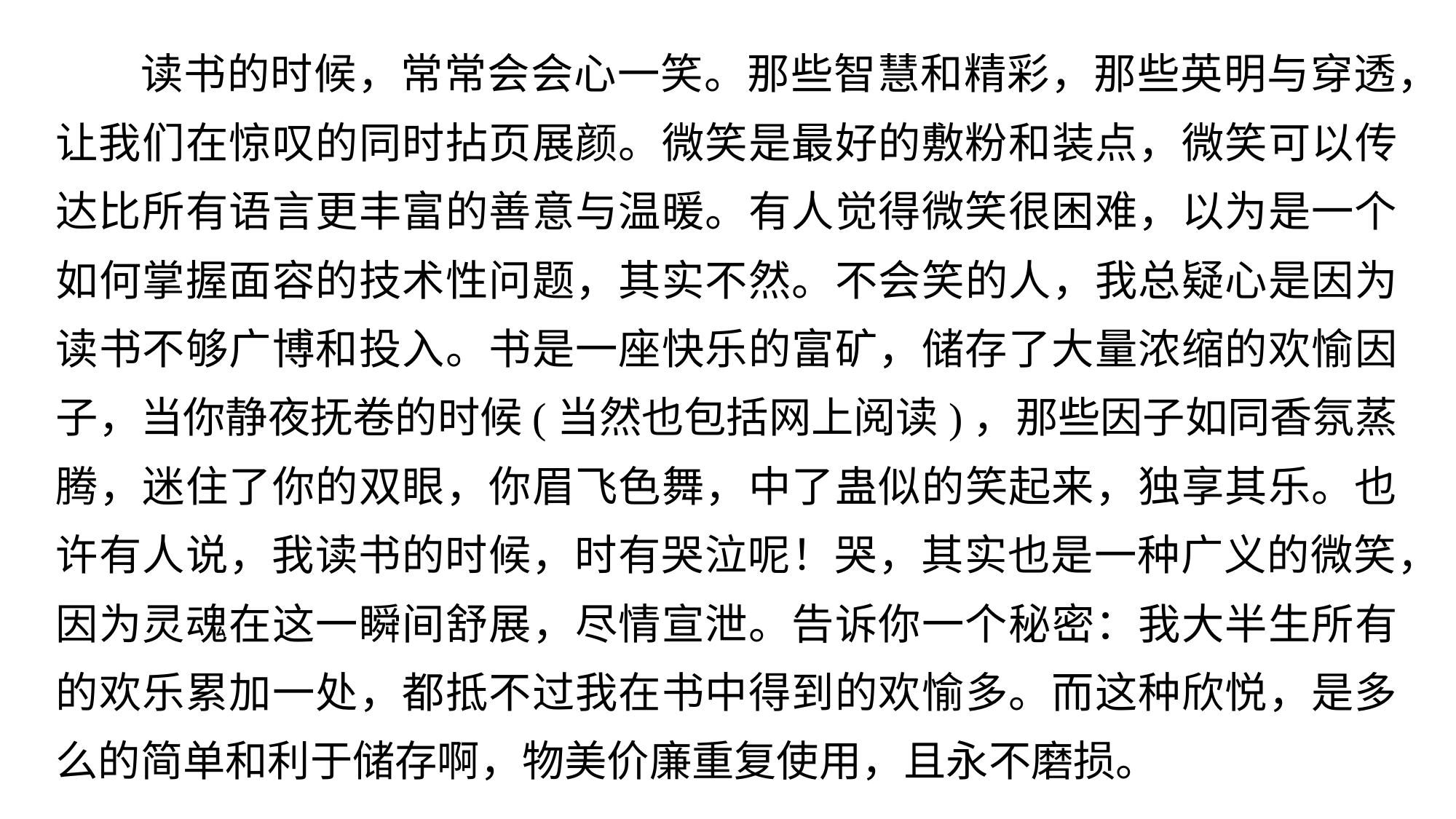

读书的时候，常常会会心一笑。那些智慧和精彩，那些英明与穿透，让我们在惊叹的同时拈页展颜。微笑是最好的敷粉和装点，微笑可以传达比所有语言更丰富的善意与温暖。有人觉得微笑很困难，以为是一个如何掌握面容的技术性问题，其实不然。不会笑的人，我总疑心是因为读书不够广博和投入。书是一座快乐的富矿，储存了大量浓缩的欢愉因子，当你静夜抚卷的时候(当然也包括网上阅读)，那些因子如同香氛蒸腾，迷住了你的双眼，你眉飞色舞，中了蛊似的笑起来，独享其乐。也许有人说，我读书的时候，时有哭泣呢！哭，其实也是一种广义的微笑，因为灵魂在这一瞬间舒展，尽情宣泄。告诉你一个秘密：我大半生所有的欢乐累加一处，都抵不过我在书中得到的欢愉多。而这种欣悦，是多么的简单和利于储存啊，物美价廉重复使用，且永不磨损。